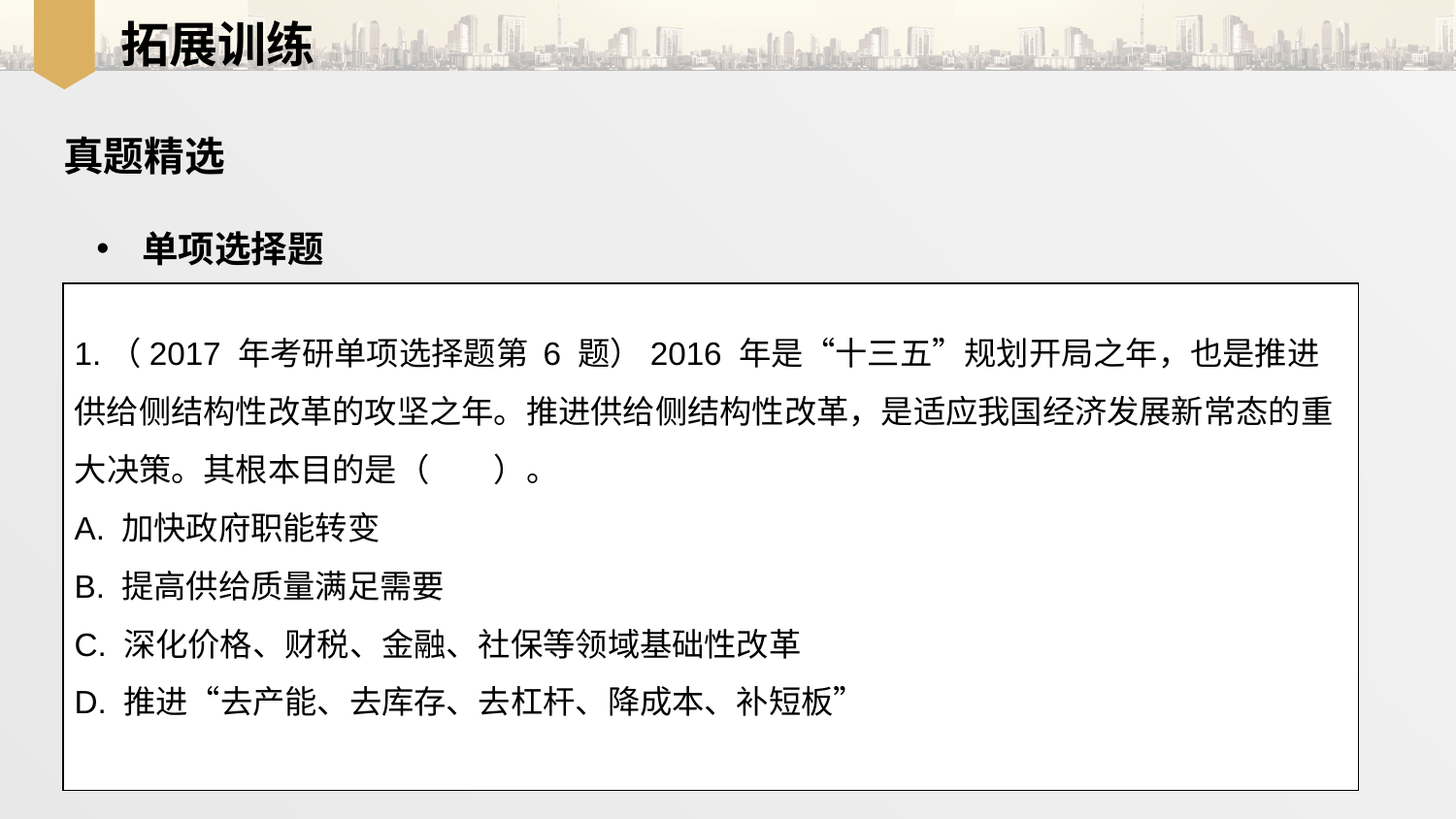

拓展训练
真题精选
单项选择题

1.（2017 年考研单项选择题第 6 题）2016 年是“十三五”规划开局之年，也是推进供给侧结构性改革的攻坚之年。推进供给侧结构性改革，是适应我国经济发展新常态的重大决策。其根本目的是（　　）。
A. 加快政府职能转变
B. 提高供给质量满足需要
C. 深化价格、财税、金融、社保等领域基础性改革
D. 推进“去产能、去库存、去杠杆、降成本、补短板”